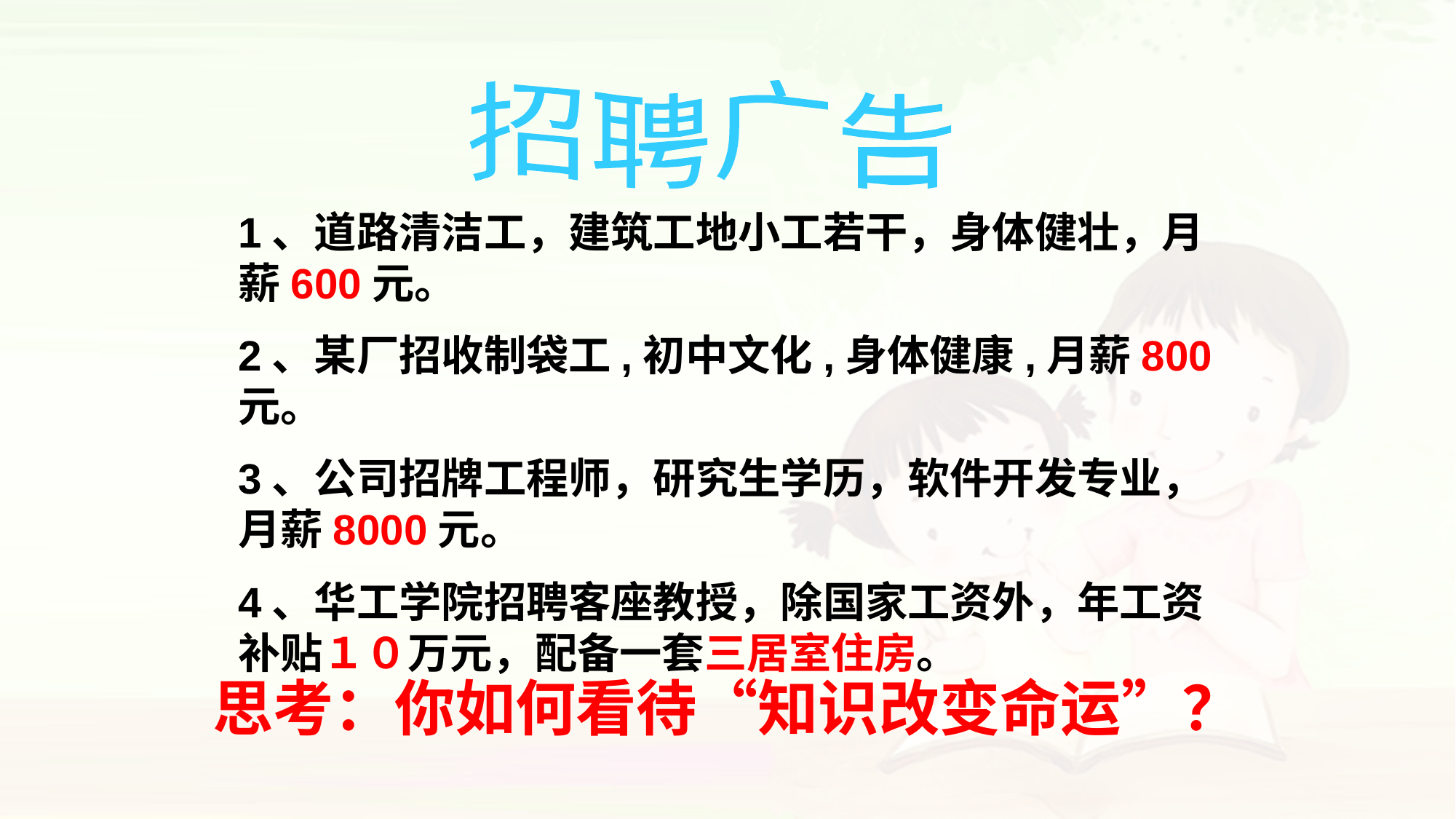

招聘广告
1、道路清洁工，建筑工地小工若干，身体健壮，月薪600元。
2、某厂招收制袋工,初中文化,身体健康,月薪800元。
3、公司招牌工程师，研究生学历，软件开发专业，月薪8000元。
4、华工学院招聘客座教授，除国家工资外，年工资补贴１０万元，配备一套三居室住房。
思考：你如何看待“知识改变命运”？